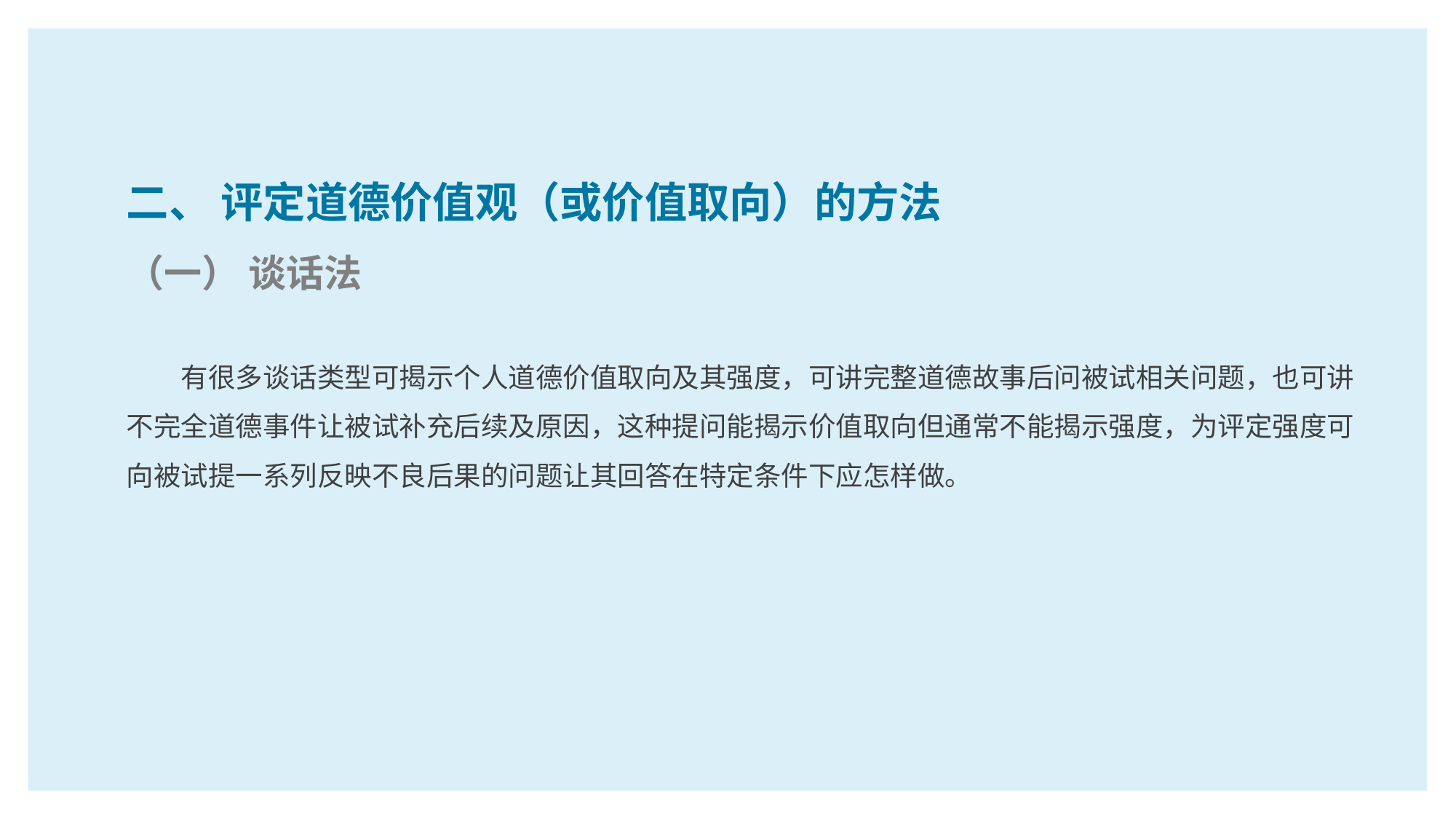

二、 评定道德价值观（或价值取向）的方法
（一） 谈话法

有很多谈话类型可揭示个人道德价值取向及其强度，可讲完整道德故事后问被试相关问题，也可讲不完全道德事件让被试补充后续及原因，这种提问能揭示价值取向但通常不能揭示强度，为评定强度可向被试提一系列反映不良后果的问题让其回答在特定条件下应怎样做。